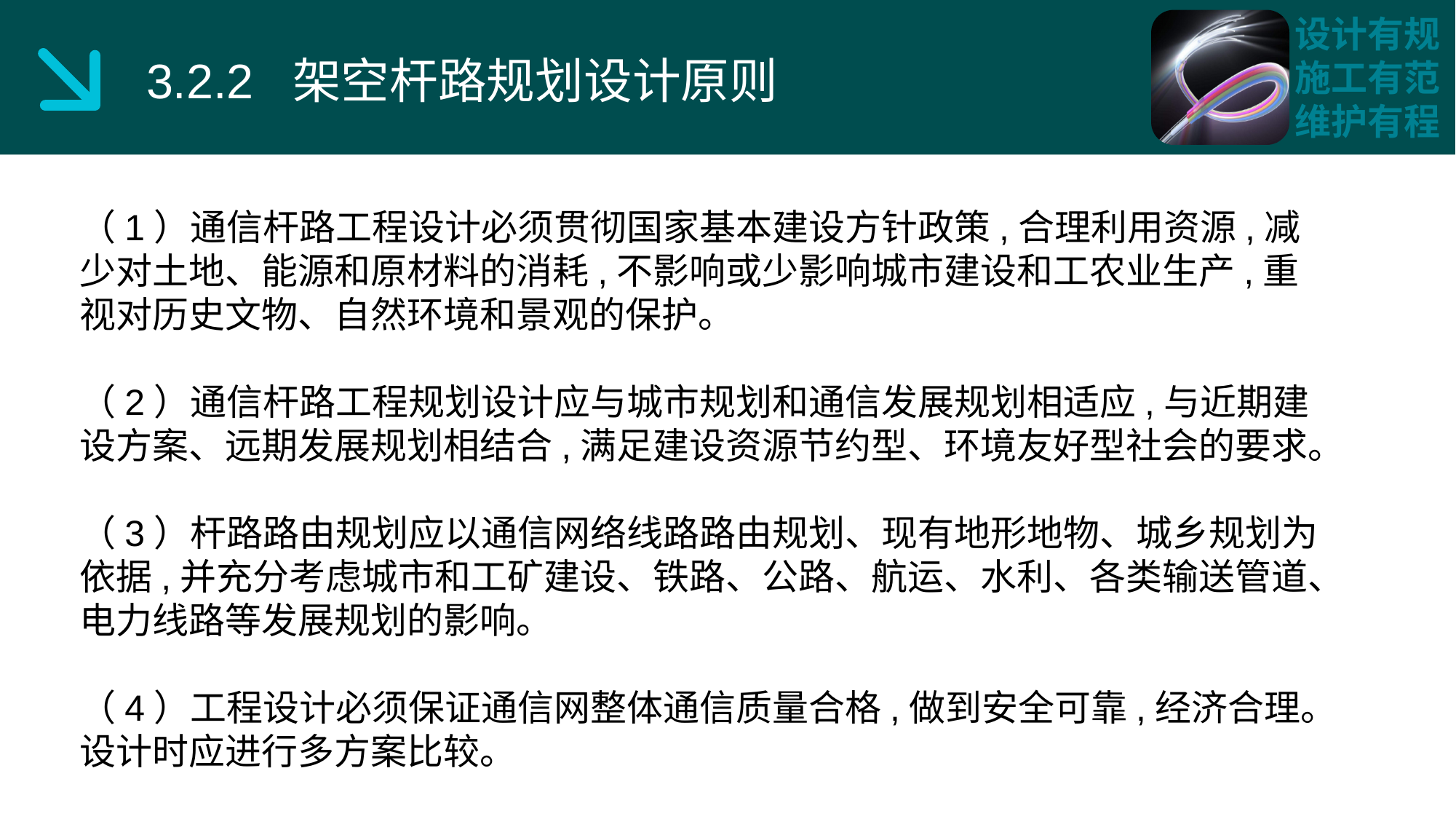

3.2.2  架空杆路规划设计原则

（1）通信杆路工程设计必须贯彻国家基本建设方针政策,合理利用资源,减少对土地、能源和原材料的消耗,不影响或少影响城市建设和工农业生产,重视对历史文物、自然环境和景观的保护。

（2）通信杆路工程规划设计应与城市规划和通信发展规划相适应,与近期建设方案、远期发展规划相结合,满足建设资源节约型、环境友好型社会的要求。

（3）杆路路由规划应以通信网络线路路由规划、现有地形地物、城乡规划为依据,并充分考虑城市和工矿建设、铁路、公路、航运、水利、各类输送管道、电力线路等发展规划的影响。

（4）工程设计必须保证通信网整体通信质量合格,做到安全可靠,经济合理。设计时应进行多方案比较。